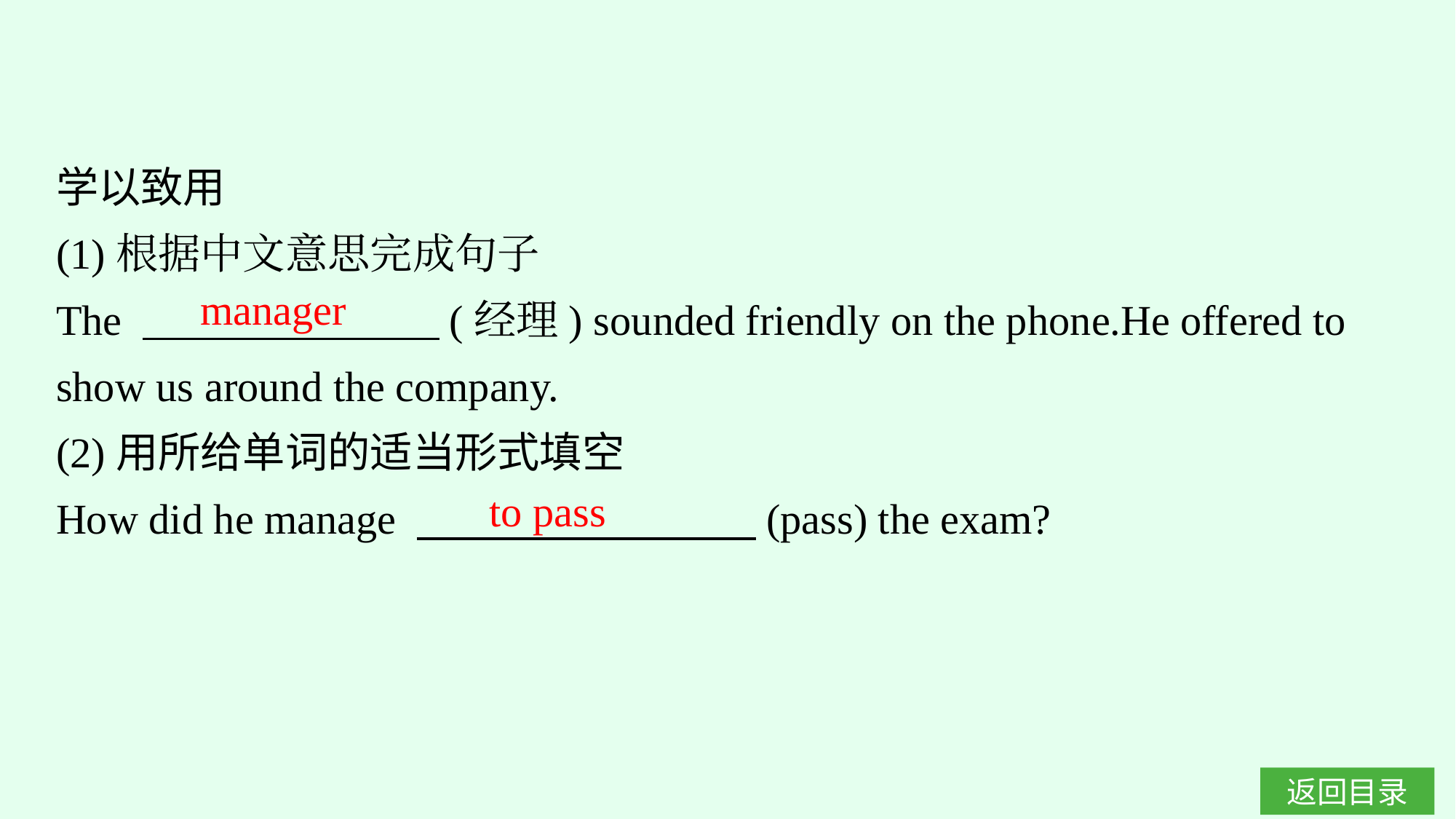

学以致用
(1)根据中文意思完成句子
The 　　　　　　　(经理) sounded friendly on the phone.He offered to show us around the company.
(2)用所给单词的适当形式填空
How did he manage 　　　　　　　　(pass) the exam?
manager
to pass